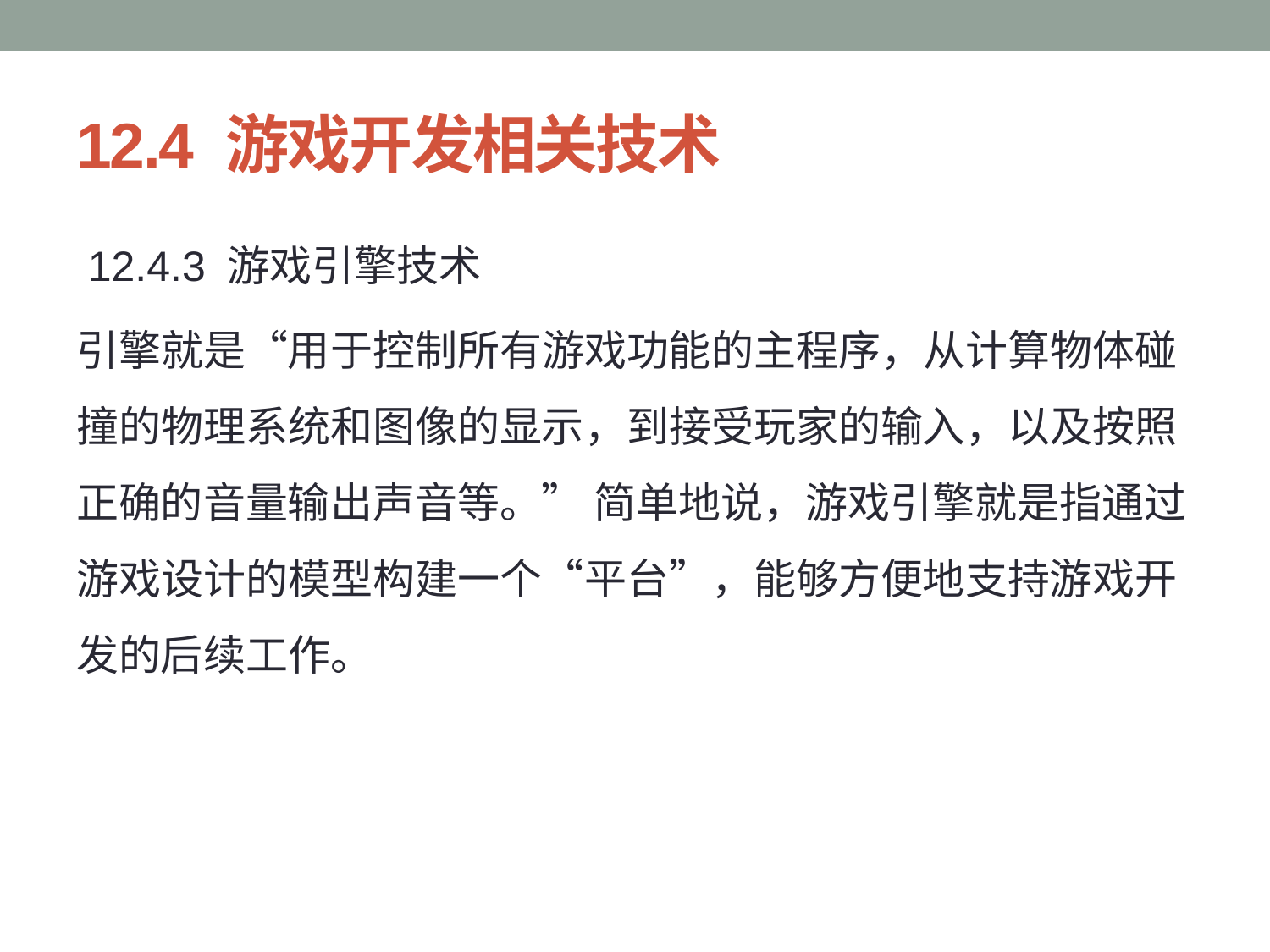

# 12.4 游戏开发相关技术
 12.4.3 游戏引擎技术
引擎就是“用于控制所有游戏功能的主程序，从计算物体碰撞的物理系统和图像的显示，到接受玩家的输入，以及按照正确的音量输出声音等。” 简单地说，游戏引擎就是指通过游戏设计的模型构建一个“平台”，能够方便地支持游戏开发的后续工作。